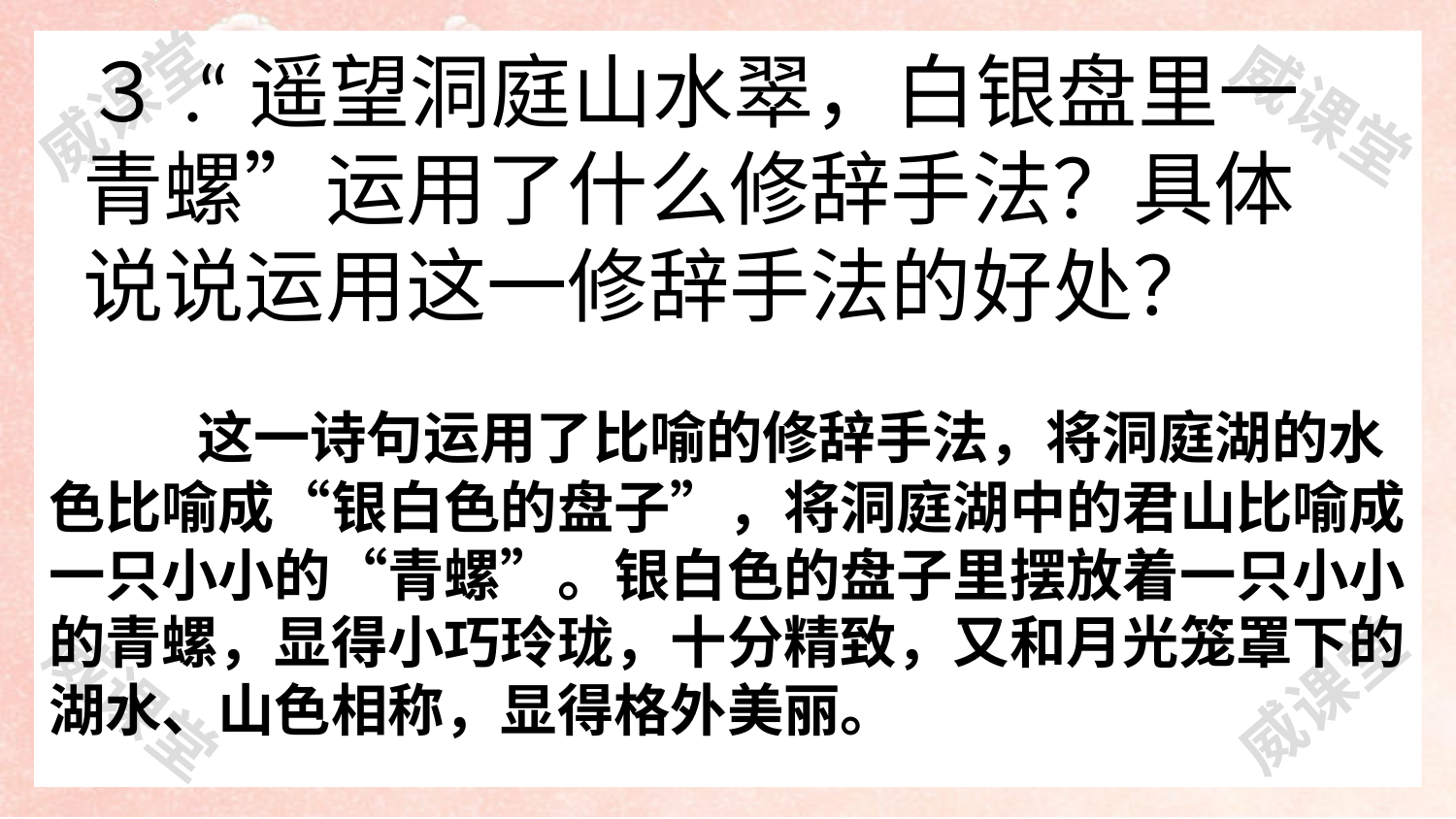

３.“遥望洞庭山水翠，白银盘里一 青螺”运用了什么修辞手法？具体说说运用这一修辞手法的好处？
         这一诗句运用了比喻的修辞手法，将洞庭湖的水色比喻成“银白色的盘子”，将洞庭湖中的君山比喻成一只小小的“青螺”。银白色的盘子里摆放着一只小小的青螺，显得小巧玲珑，十分精致，又和月光笼罩下的湖水、山色相称，显得格外美丽。